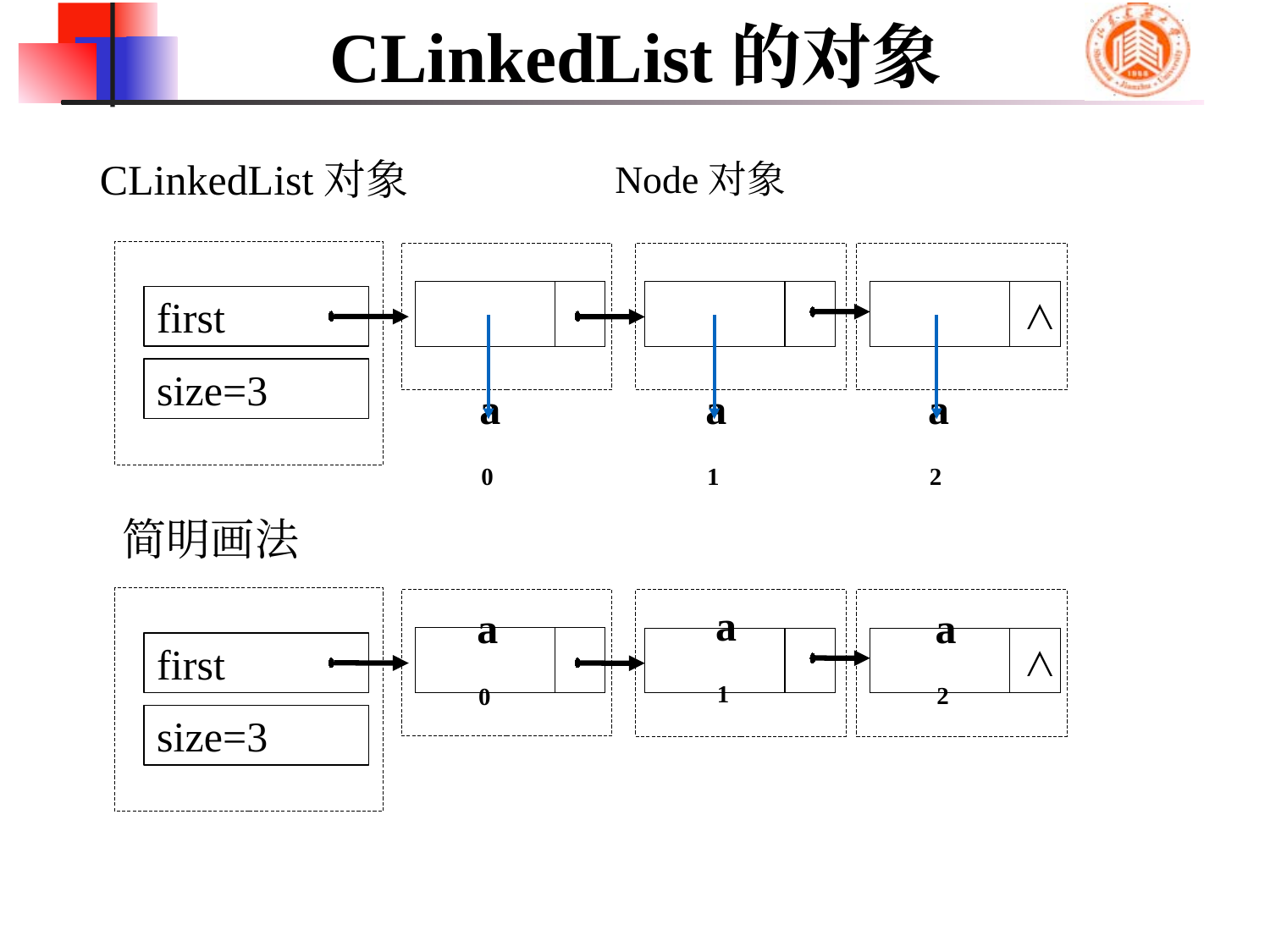

# CLinkedList的对象
CLinkedList对象
Node对象

∧

first

a0

a1

a2

size=3
简明画法

a1
a2
a0
∧

first

size=3